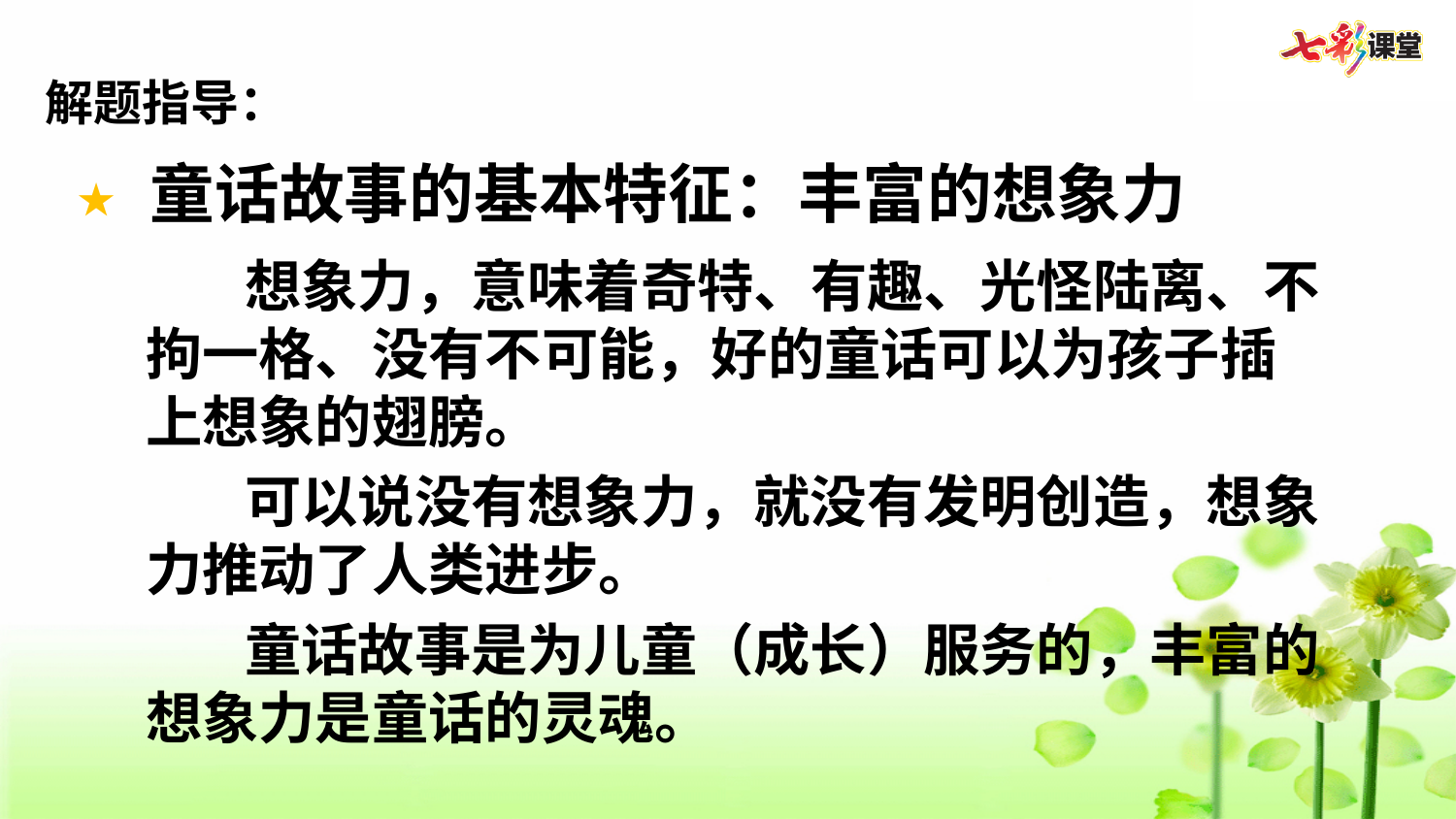

解题指导：
童话故事的基本特征：丰富的想象力
想象力，意味着奇特、有趣、光怪陆离、不拘一格、没有不可能，好的童话可以为孩子插上想象的翅膀。
可以说没有想象力，就没有发明创造，想象力推动了人类进步。
童话故事是为儿童（成长）服务的，丰富的想象力是童话的灵魂。